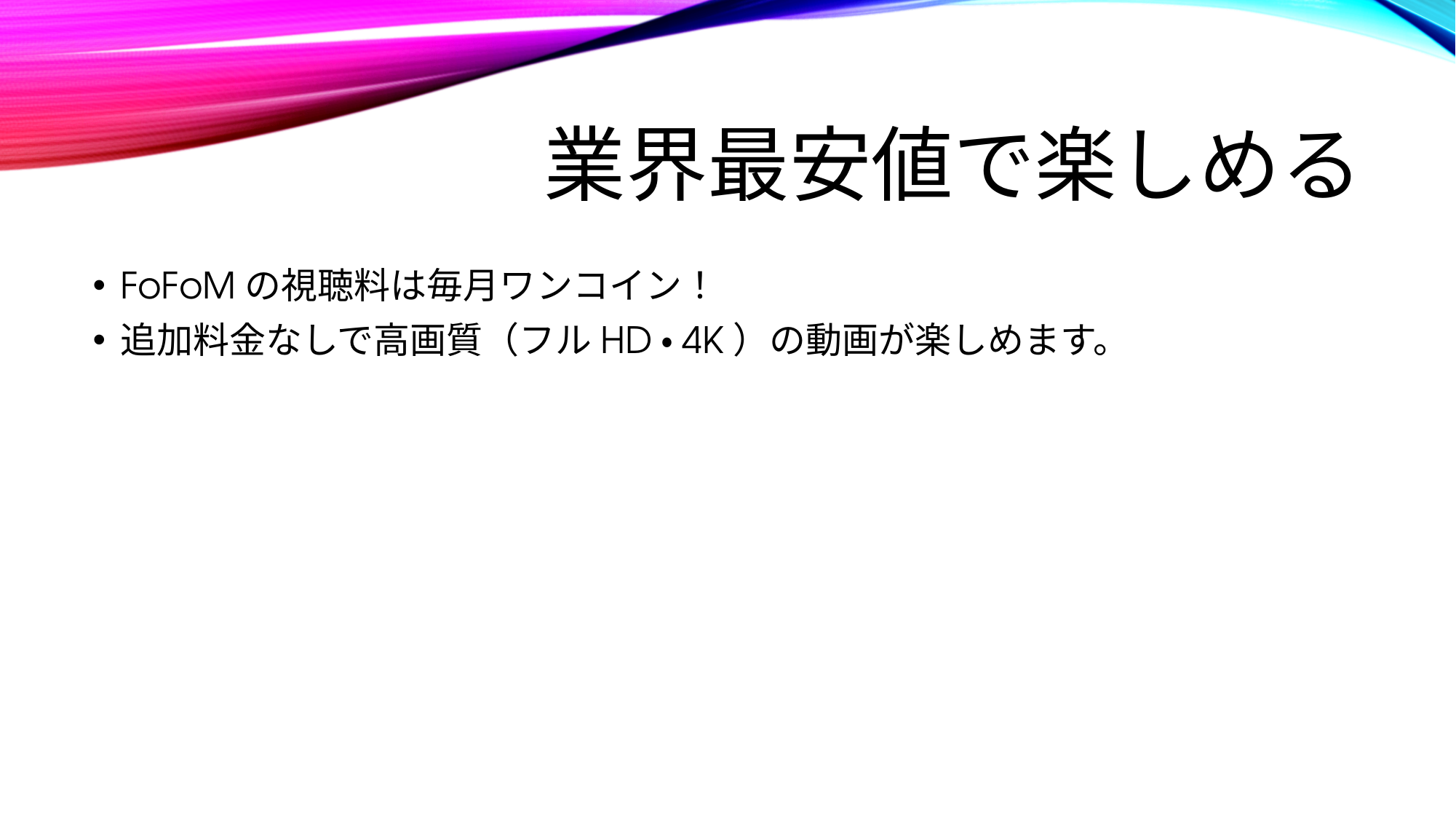

# 業界最安値で楽しめる
FoFoMの視聴料は毎月ワンコイン！
追加料金なしで高画質（フルHD・4K）の動画が楽しめます。